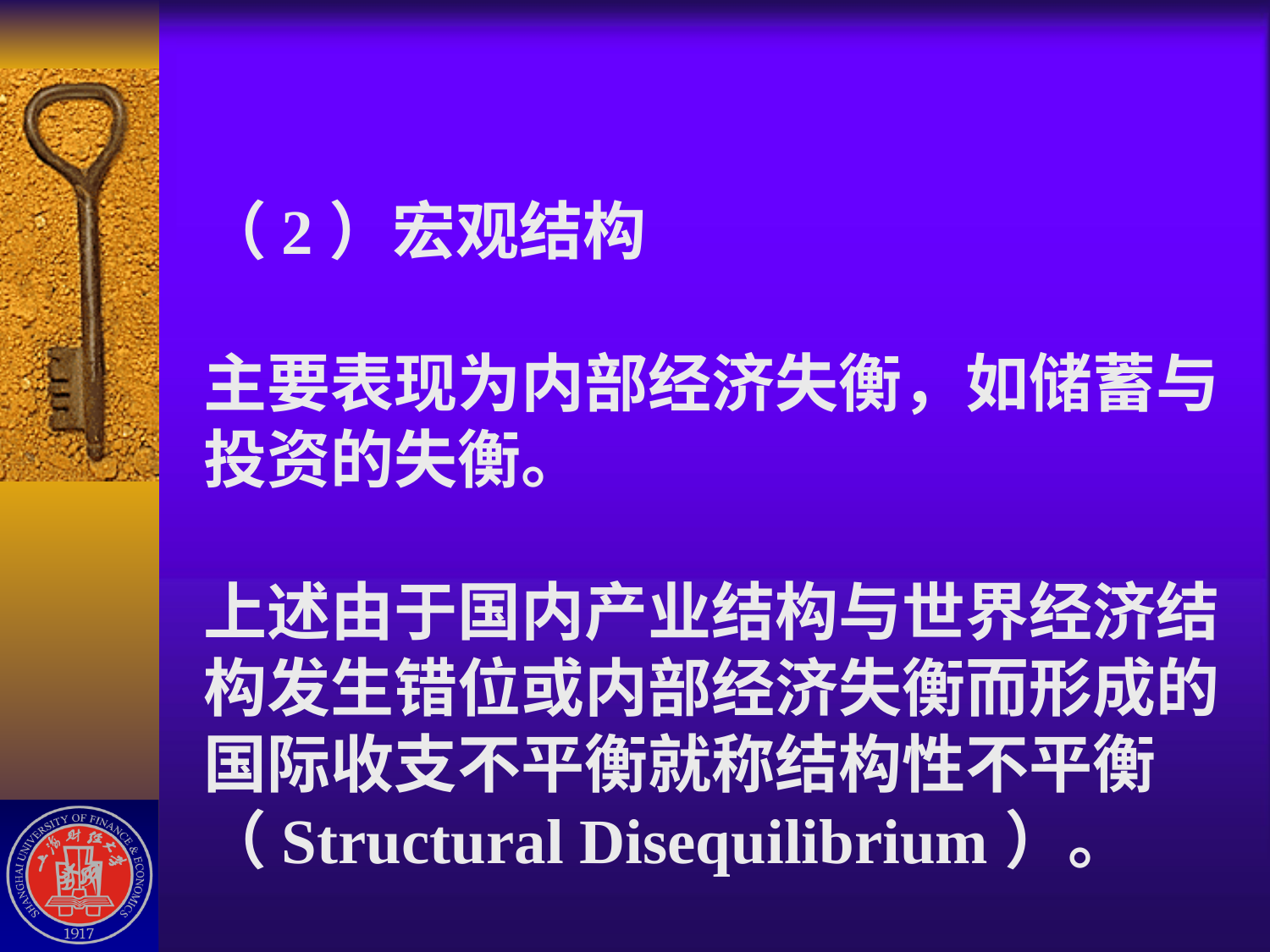

# （2）宏观结构 主要表现为内部经济失衡，如储蓄与投资的失衡。 上述由于国内产业结构与世界经济结构发生错位或内部经济失衡而形成的国际收支不平衡就称结构性不平衡（Structural Disequilibrium）。